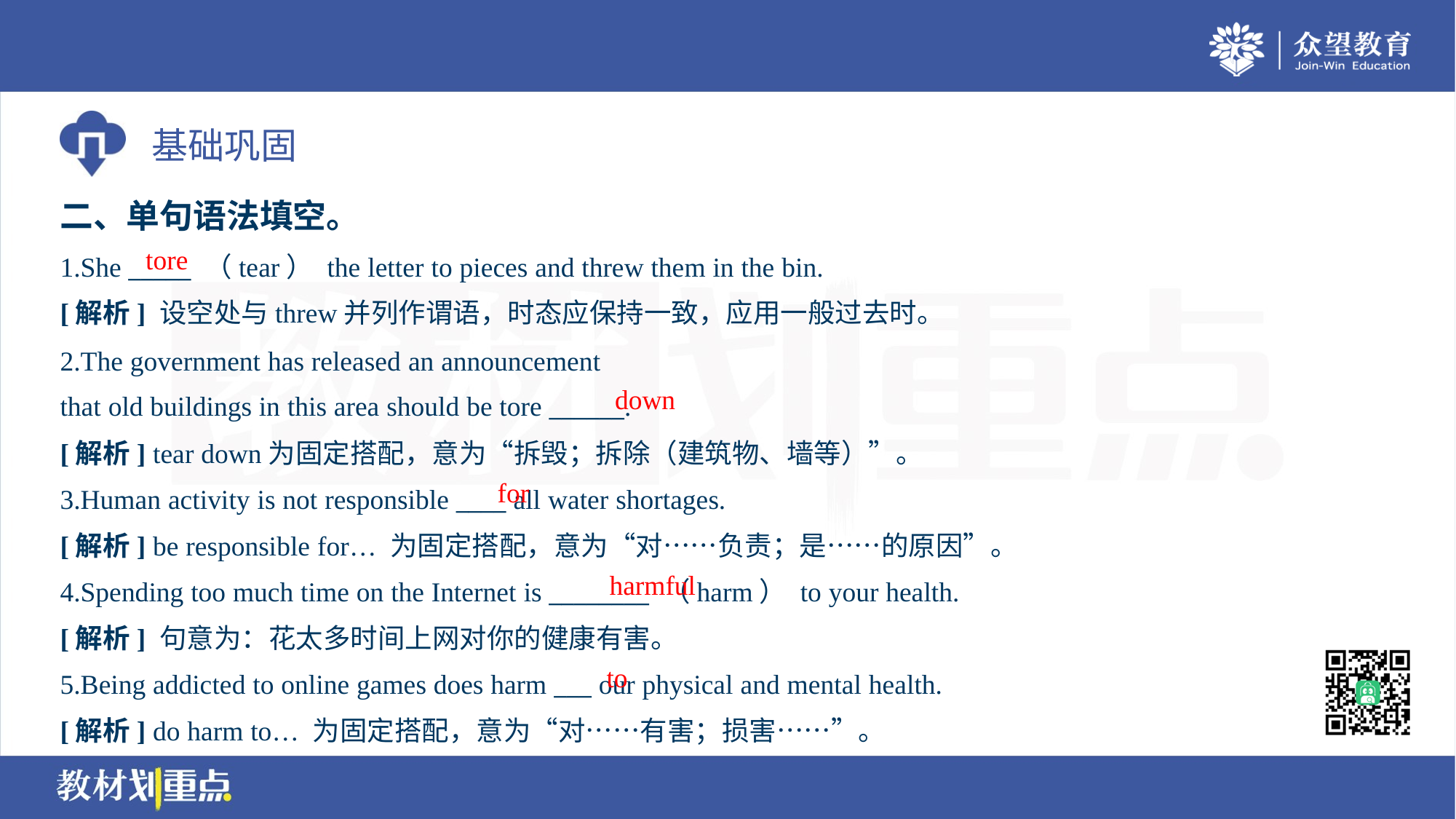

二、单句语法填空。
tore
1.She _____ （tear） the letter to pieces and threw them in the bin.
[解析] 设空处与threw并列作谓语，时态应保持一致，应用一般过去时。
2.The government has released an announcement
that old buildings in this area should be tore ______.
down
[解析] tear down为固定搭配，意为“拆毁；拆除（建筑物、墙等）”。
for
3.Human activity is not responsible ____ all water shortages.
[解析] be responsible for… 为固定搭配，意为“对……负责；是……的原因”。
harmful
4.Spending too much time on the Internet is ________ （harm） to your health.
[解析] 句意为：花太多时间上网对你的健康有害。
to
5.Being addicted to online games does harm ___ our physical and mental health.
[解析] do harm to… 为固定搭配，意为“对……有害；损害……”。